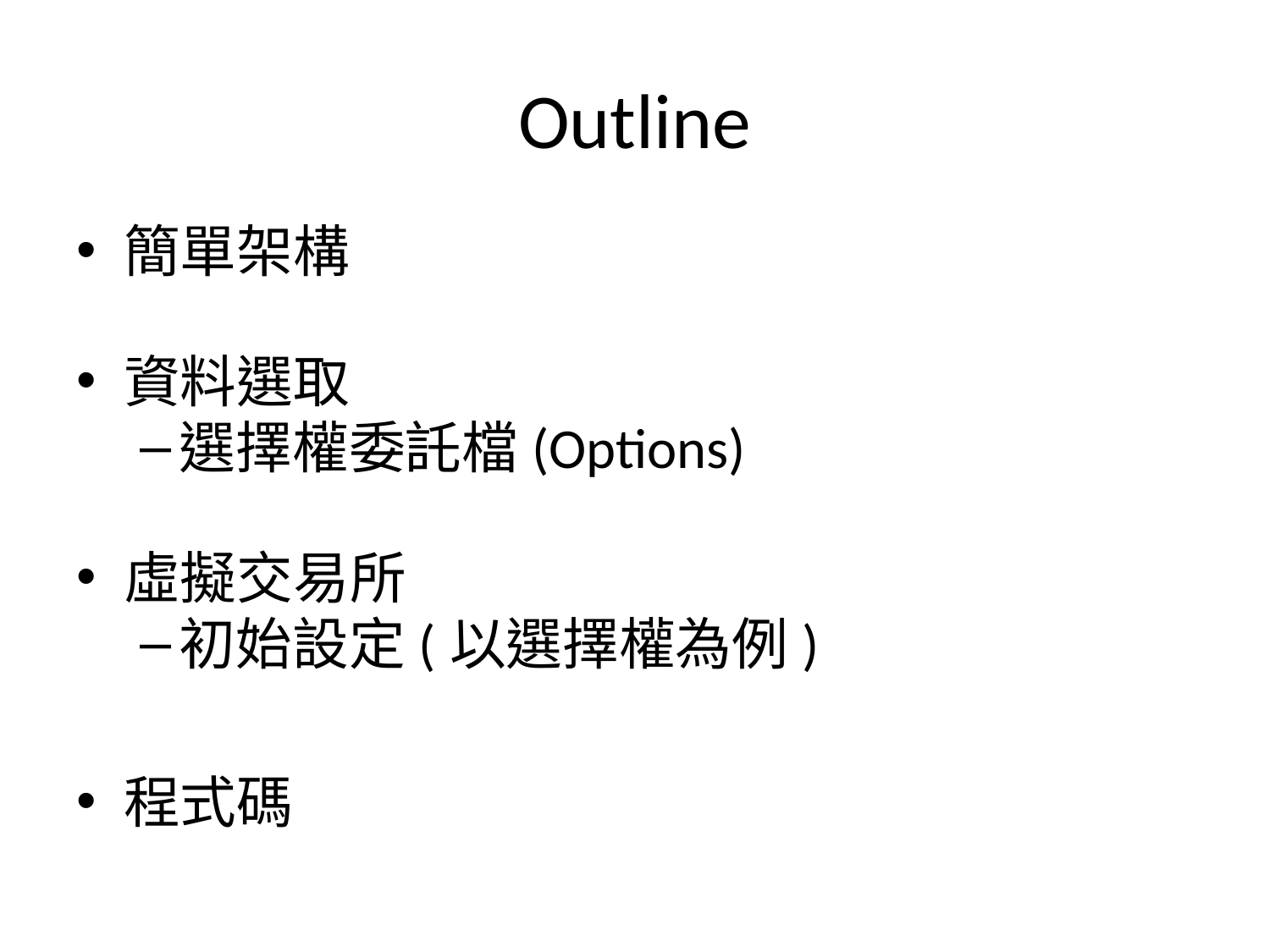

# Outline
簡單架構

資料選取
選擇權委託檔(Options)

虛擬交易所
初始設定(以選擇權為例)

程式碼